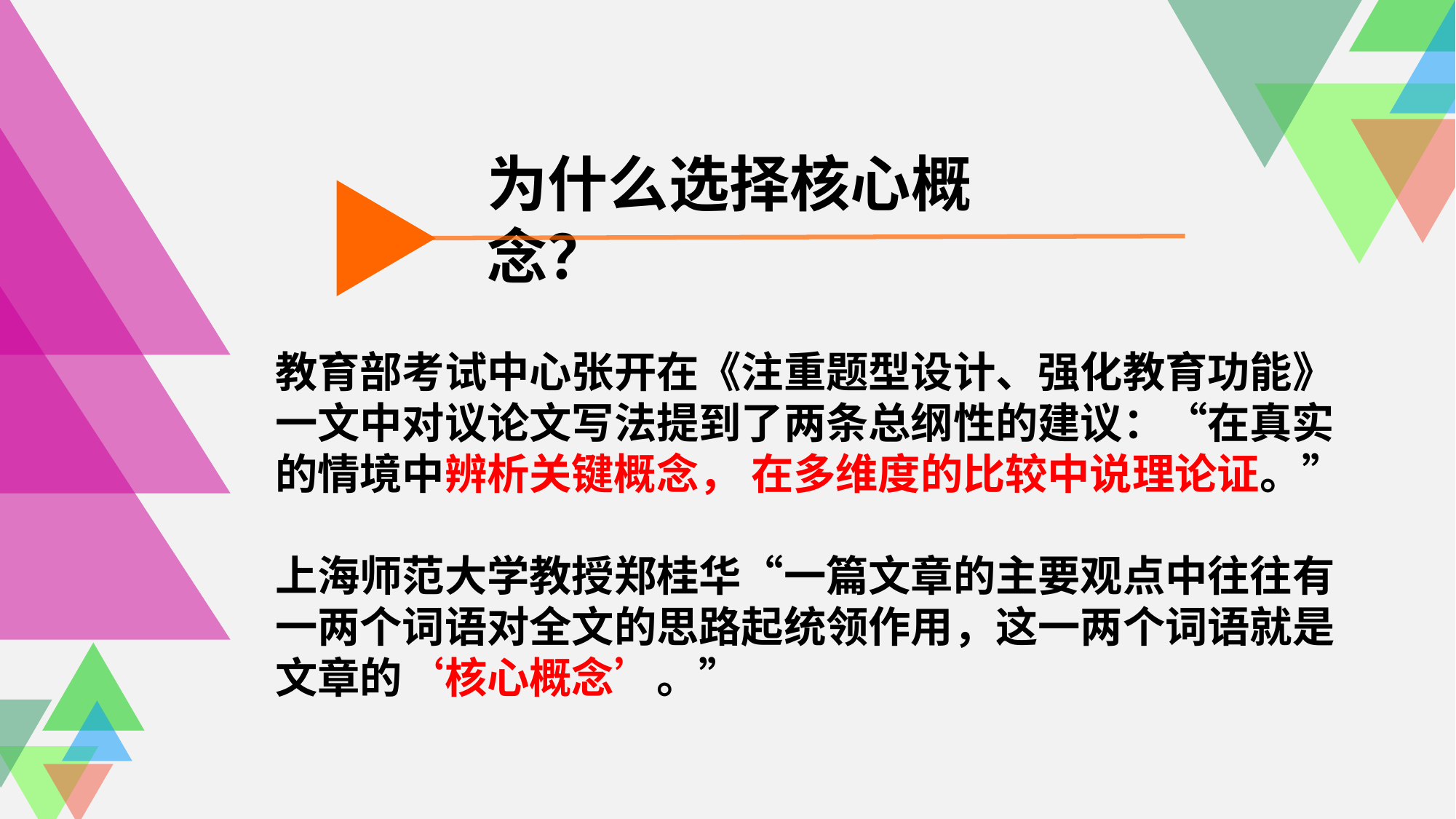

为什么选择核心概念？

教育部考试中心张开在《注重题型设计、强化教育功能》一文中对议论文写法提到了两条总纲性的建议：“在真实的情境中辨析关键概念， 在多维度的比较中说理论证。”

上海师范大学教授郑桂华“一篇文章的主要观点中往往有一两个词语对全文的思路起统领作用，这一两个词语就是文章的‘核心概念’。”